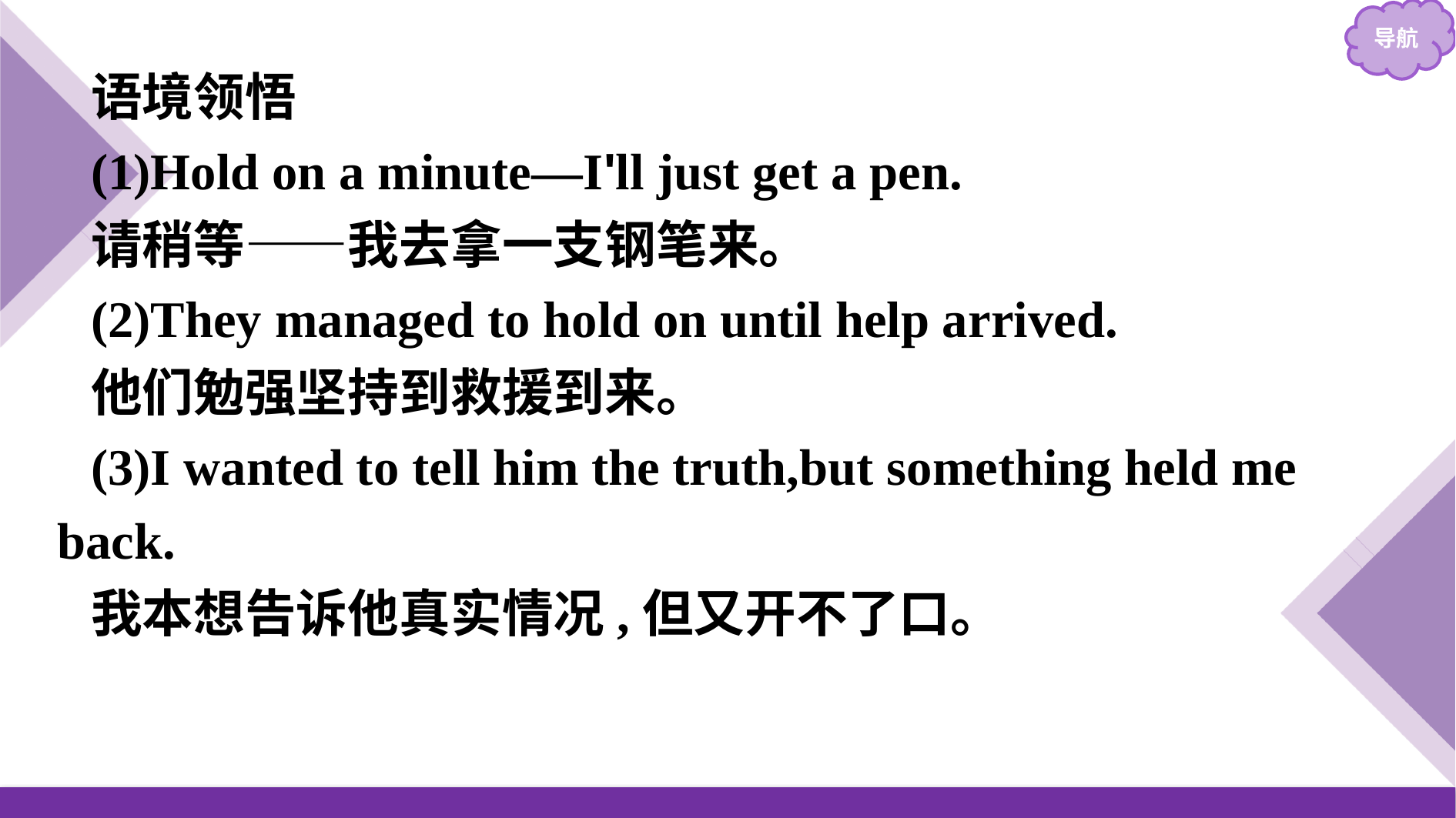

语境领悟
(1)Hold on a minute—I'll just get a pen.
请稍等——我去拿一支钢笔来。
(2)They managed to hold on until help arrived.
他们勉强坚持到救援到来。
(3)I wanted to tell him the truth,but something held me back.
我本想告诉他真实情况,但又开不了口。